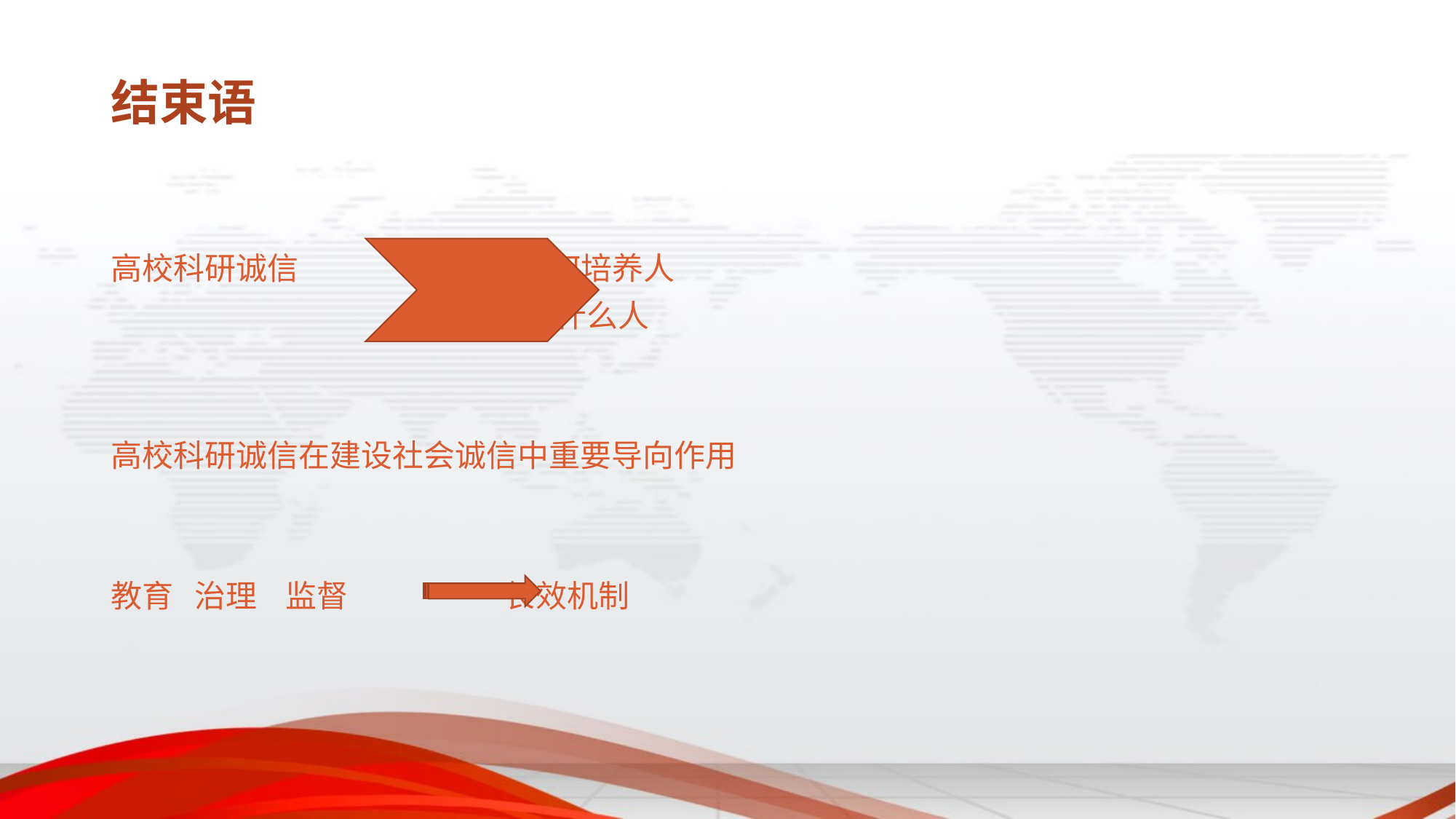

# 结束语

高校科研诚信                               如何培养人
                                                     培养什么人

高校科研诚信在建设社会诚信中重要导向作用

教育   治理    监督                      长效机制